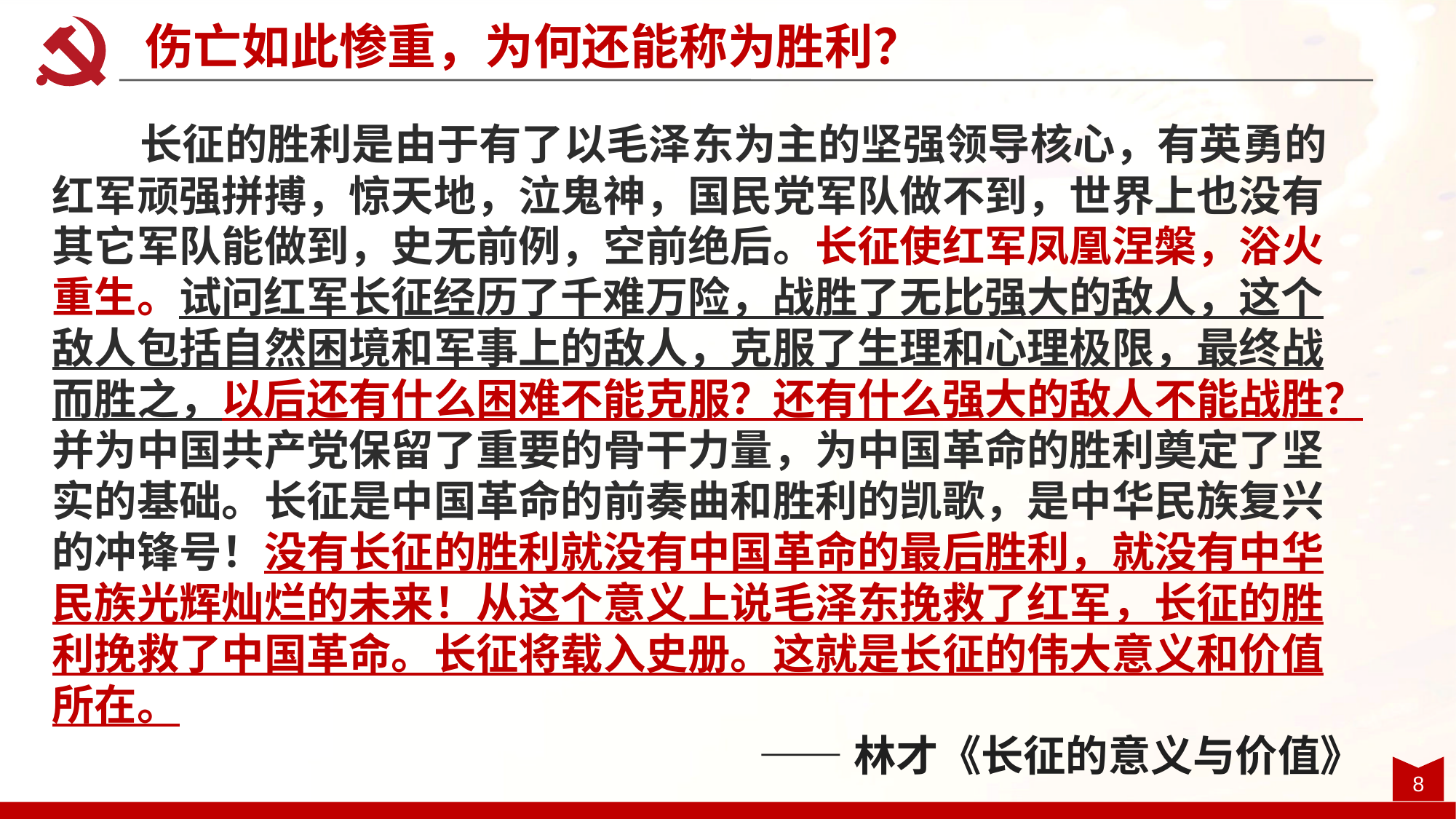

伤亡如此惨重，为何还能称为胜利？

长征的胜利是由于有了以毛泽东为主的坚强领导核心，有英勇的红军顽强拼搏，惊天地，泣鬼神，国民党军队做不到，世界上也没有其它军队能做到，史无前例，空前绝后。长征使红军凤凰涅槃，浴火重生。试问红军长征经历了千难万险，战胜了无比强大的敌人，这个敌人包括自然困境和军事上的敌人，克服了生理和心理极限，最终战而胜之，以后还有什么困难不能克服？还有什么强大的敌人不能战胜？并为中国共产党保留了重要的骨干力量，为中国革命的胜利奠定了坚实的基础。长征是中国革命的前奏曲和胜利的凯歌，是中华民族复兴的冲锋号！没有长征的胜利就没有中国革命的最后胜利，就没有中华民族光辉灿烂的未来！从这个意义上说毛泽东挽救了红军，长征的胜利挽救了中国革命。长征将载入史册。这就是长征的伟大意义和价值所在。
——林才《长征的意义与价值》